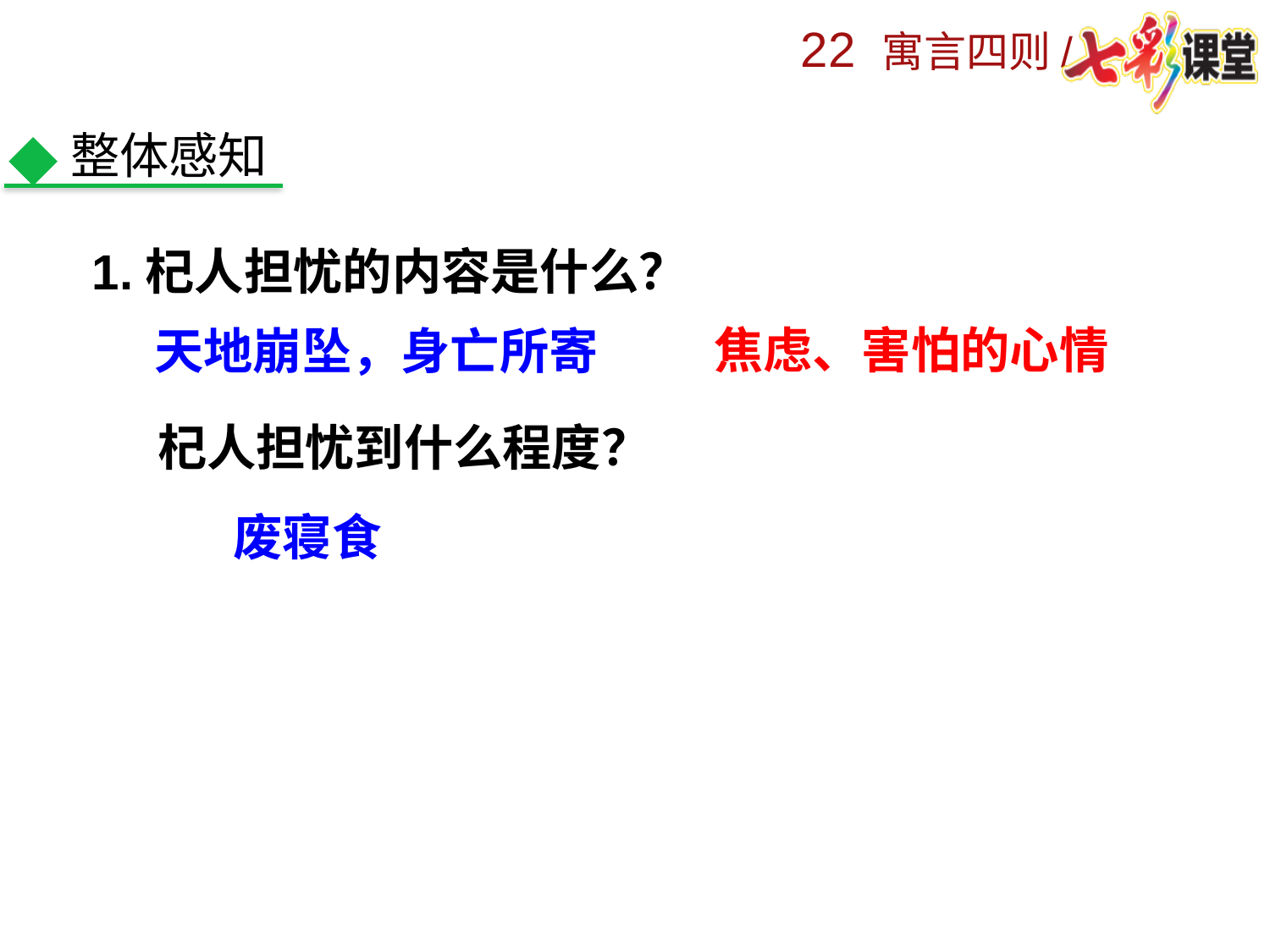

整体感知

1.杞人担忧的内容是什么？
天地崩坠，身亡所寄
焦虑、害怕的心情
杞人担忧到什么程度？
废寝食